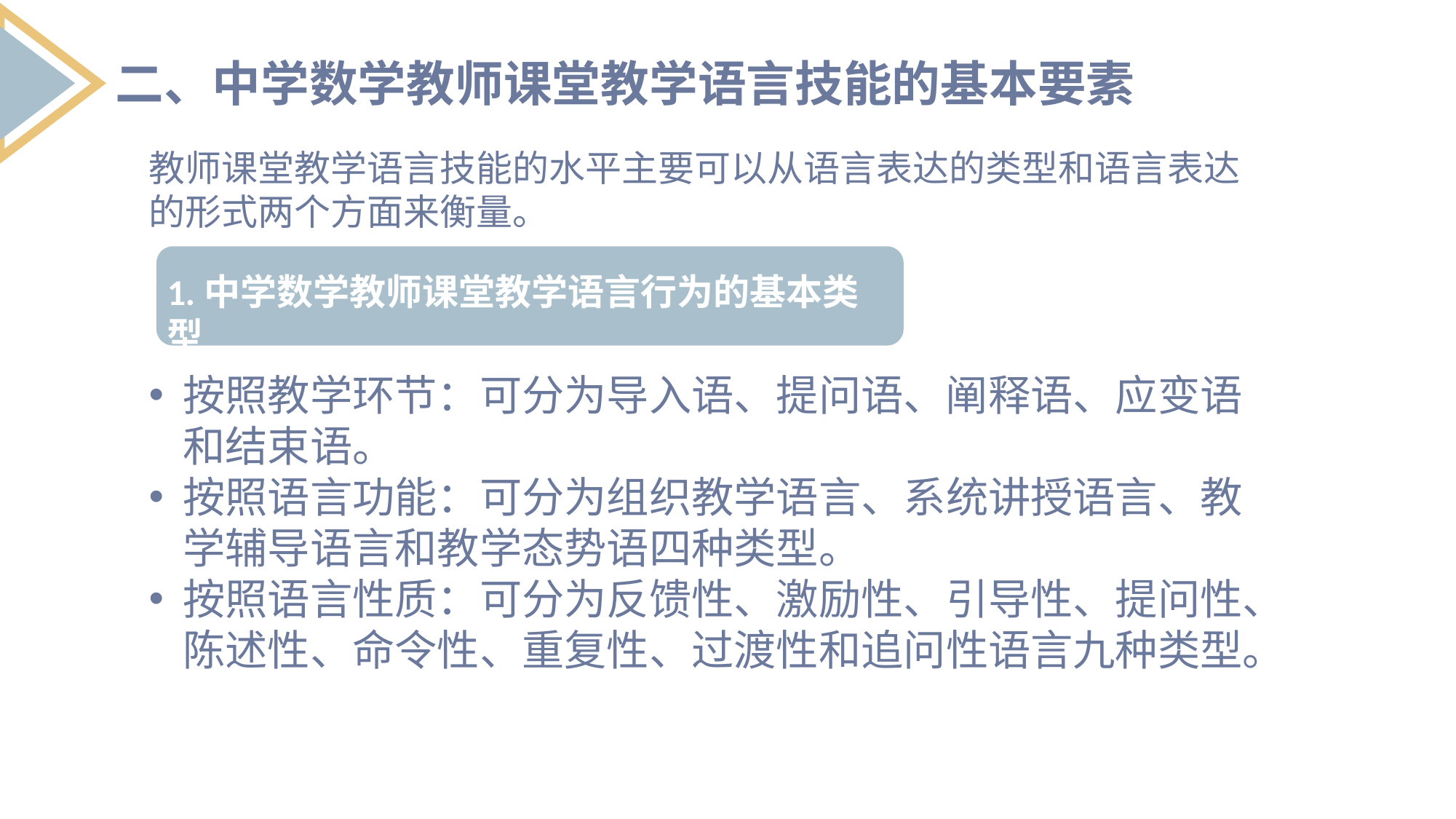

二、中学数学教师课堂教学语言技能的基本要素
教师课堂教学语言技能的水平主要可以从语言表达的类型和语言表达的形式两个方面来衡量。

1.中学数学教师课堂教学语言行为的基本类型
按照教学环节：可分为导入语、提问语、阐释语、应变语和结束语。
按照语言功能：可分为组织教学语言、系统讲授语言、教学辅导语言和教学态势语四种类型。
按照语言性质：可分为反馈性、激励性、引导性、提问性、陈述性、命令性、重复性、过渡性和追问性语言九种类型。